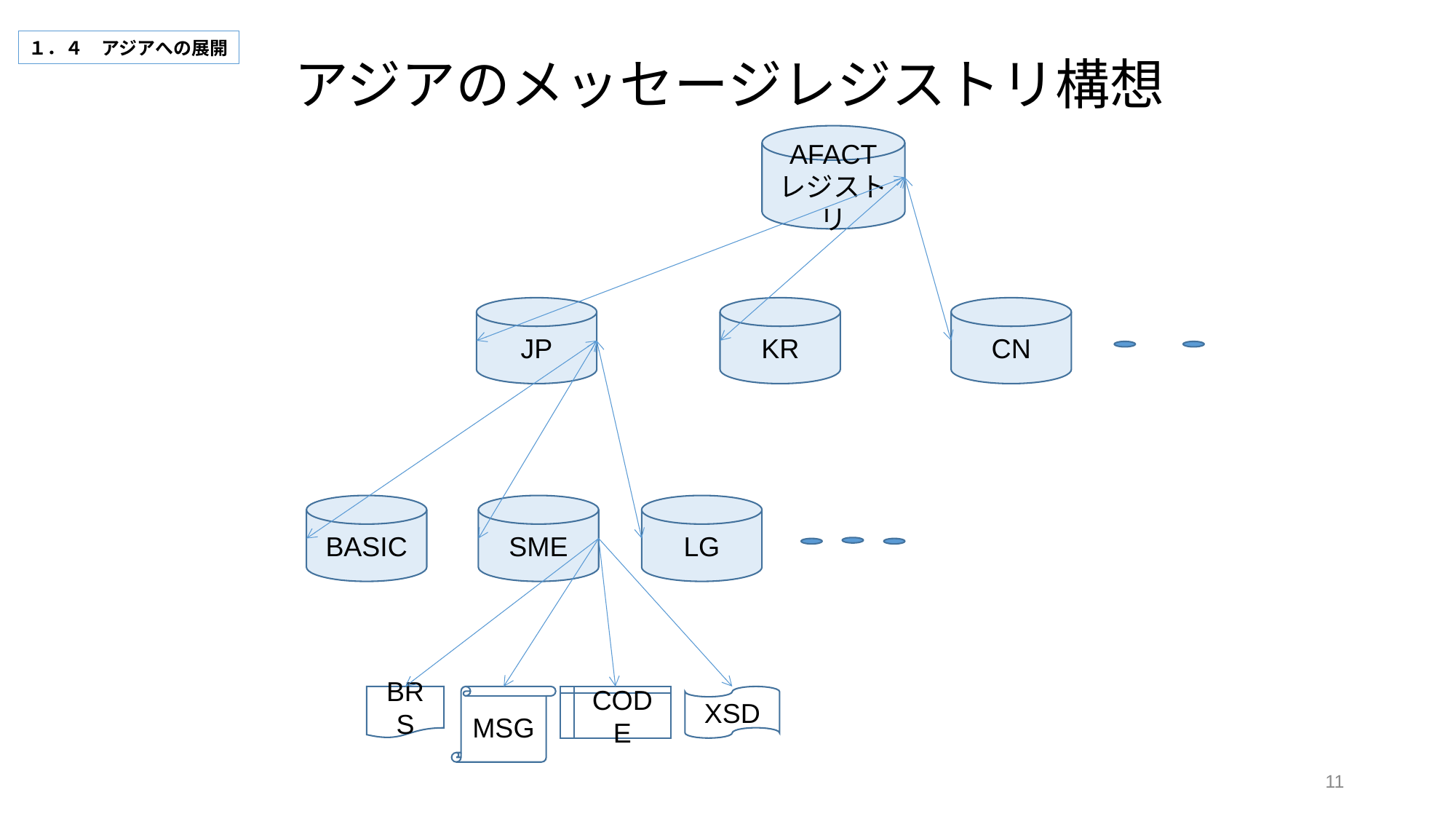

１．４　アジアへの展開
アジアのメッセージレジストリ構想
AFACT
レジストリ
JP
KR
CN

BASIC
SME
LG

BRS
CODE
XSD
MSG
11